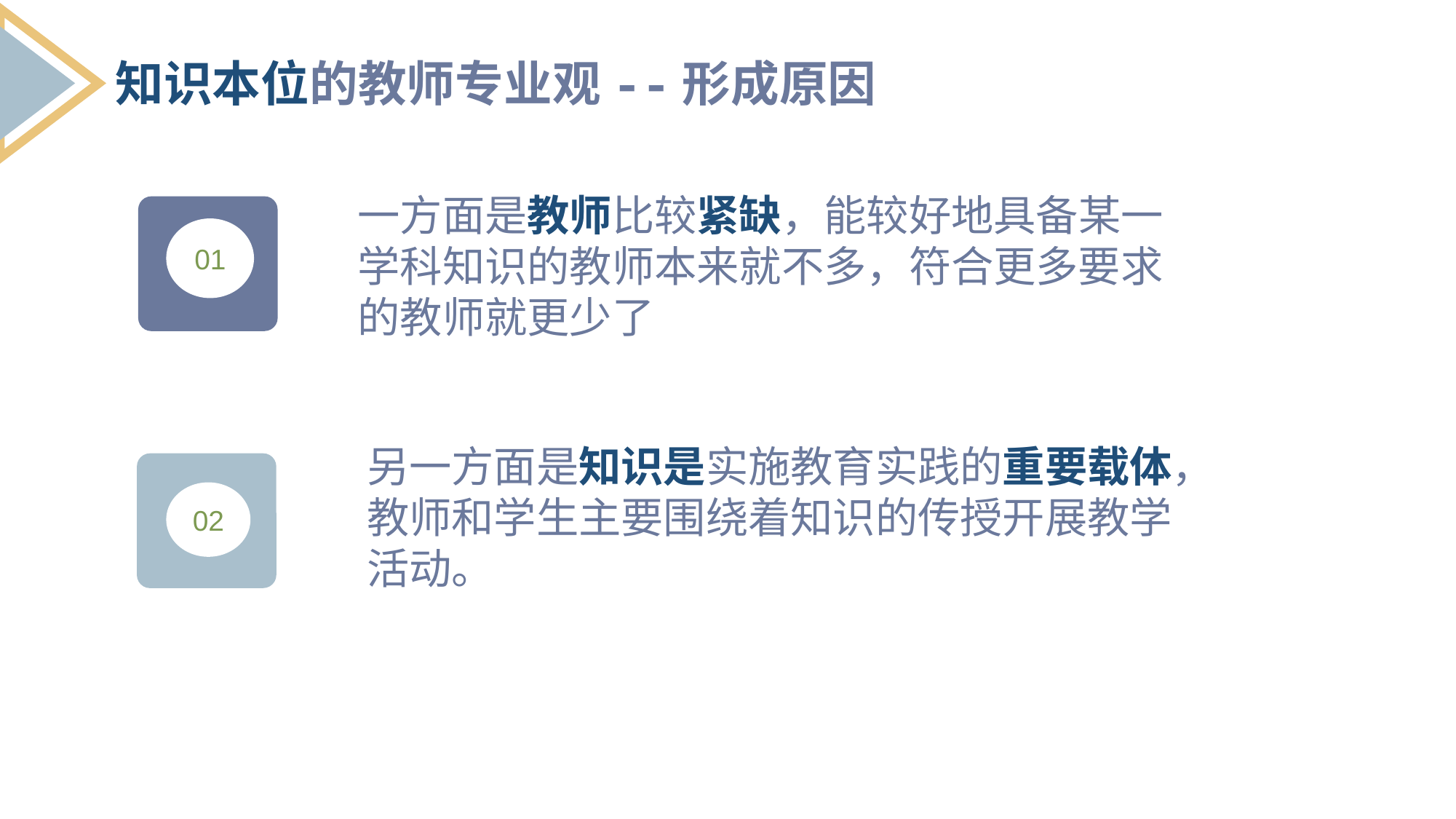

知识本位的教师专业观--形成原因
一方面是教师比较紧缺，能较好地具备某一学科知识的教师本来就不多，符合更多要求的教师就更少了

01
另一方面是知识是实施教育实践的重要载体，教师和学生主要围绕着知识的传授开展教学活动。

02